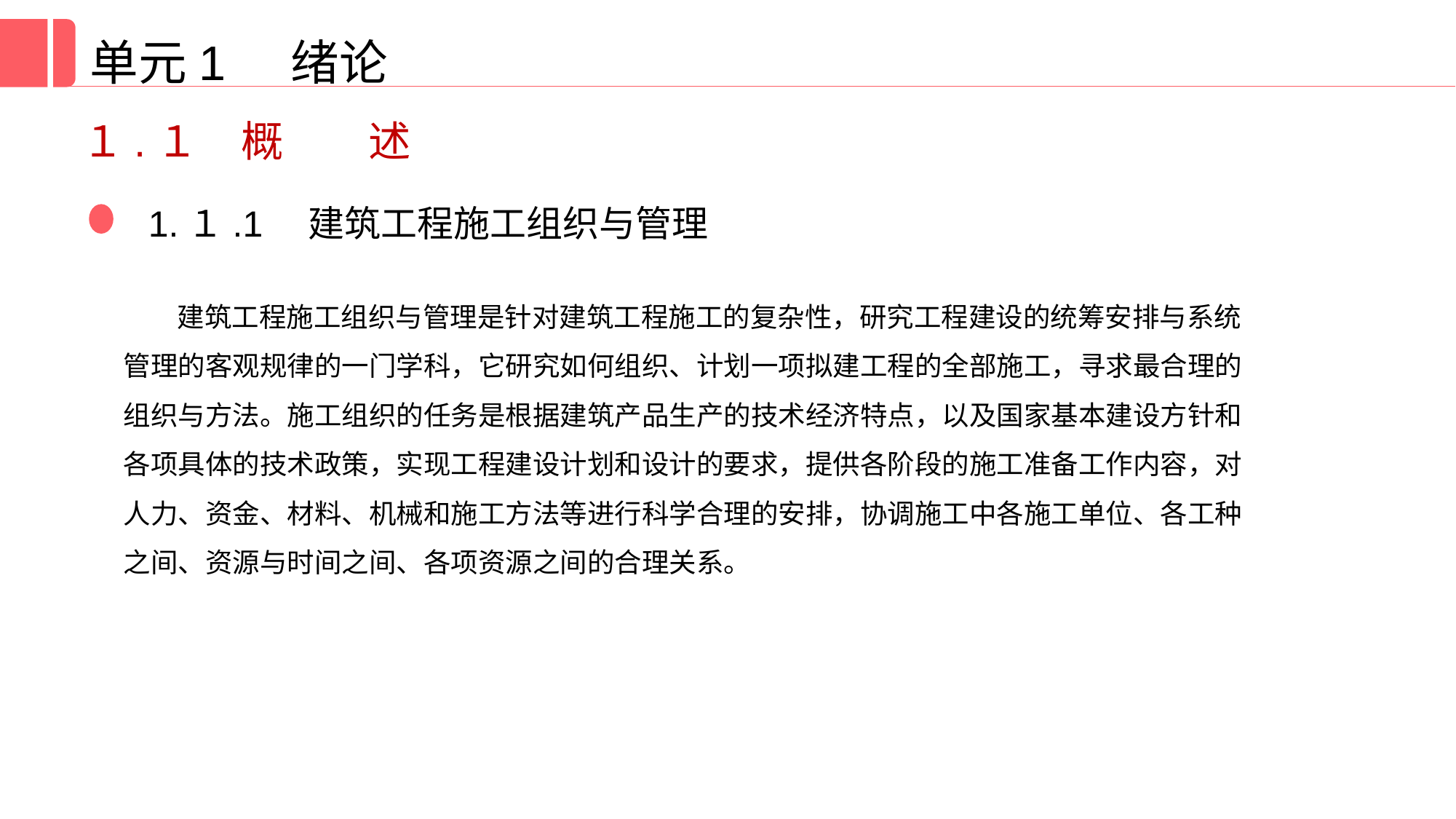

单元1    绪论
１.１　概　　述
1.１.1　建筑工程施工组织与管理

建筑工程施工组织与管理是针对建筑工程施工的复杂性，研究工程建设的统筹安排与系统管理的客观规律的一门学科，它研究如何组织、计划一项拟建工程的全部施工，寻求最合理的组织与方法。施工组织的任务是根据建筑产品生产的技术经济特点，以及国家基本建设方针和各项具体的技术政策，实现工程建设计划和设计的要求，提供各阶段的施工准备工作内容，对人力、资金、材料、机械和施工方法等进行科学合理的安排，协调施工中各施工单位、各工种之间、资源与时间之间、各项资源之间的合理关系。